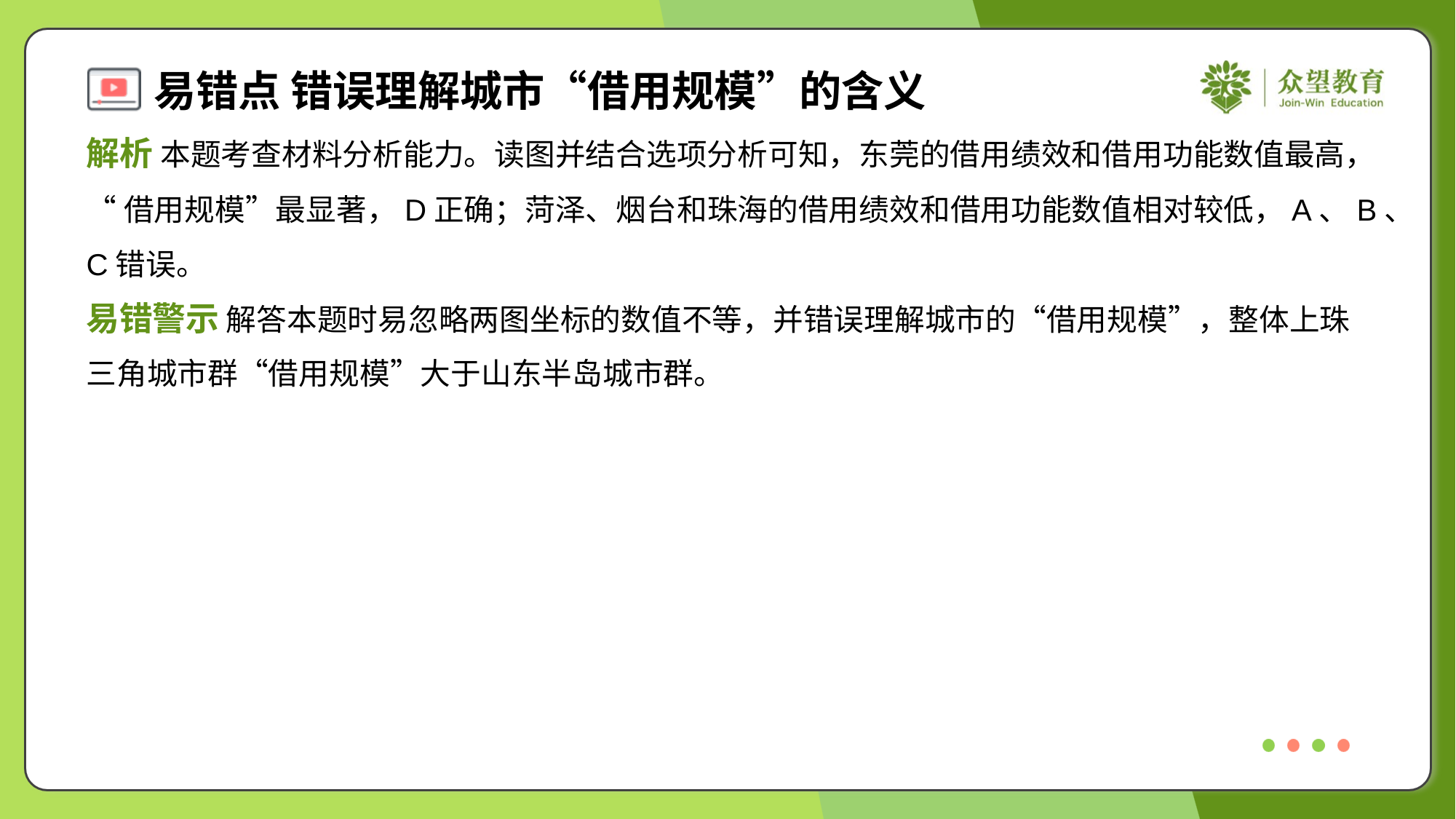

解析 本题考查材料分析能力。读图并结合选项分析可知，东莞的借用绩效和借用功能数值最高，
“借用规模”最显著，D正确；菏泽、烟台和珠海的借用绩效和借用功能数值相对较低，A、B、
C错误。
易错警示 解答本题时易忽略两图坐标的数值不等，并错误理解城市的“借用规模”，整体上珠
三角城市群“借用规模”大于山东半岛城市群。